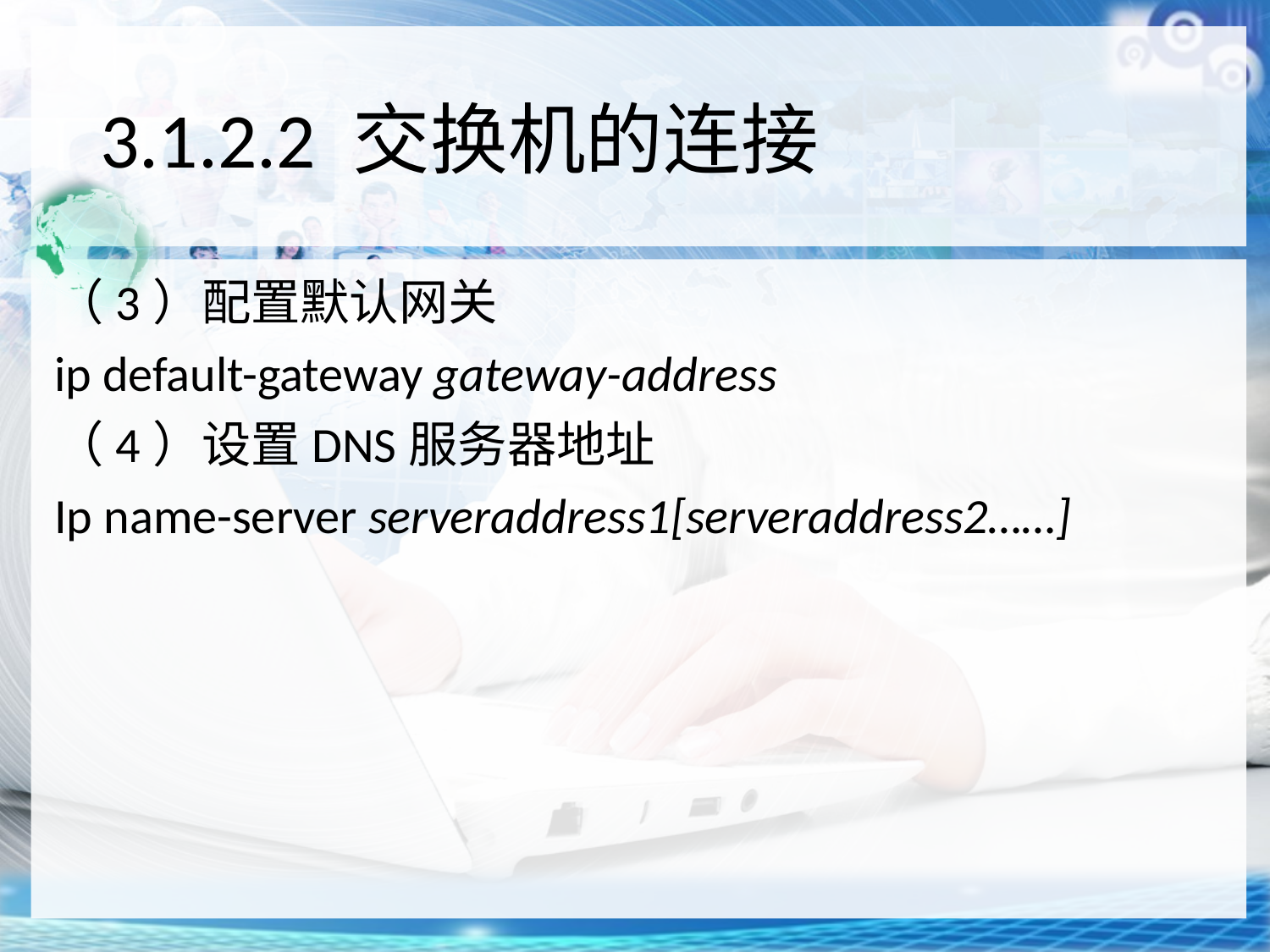

# 3.1.2.2 交换机的连接
（3）配置默认网关
ip default-gateway gateway-address
（4）设置DNS服务器地址
Ip name-server serveraddress1[serveraddress2……]